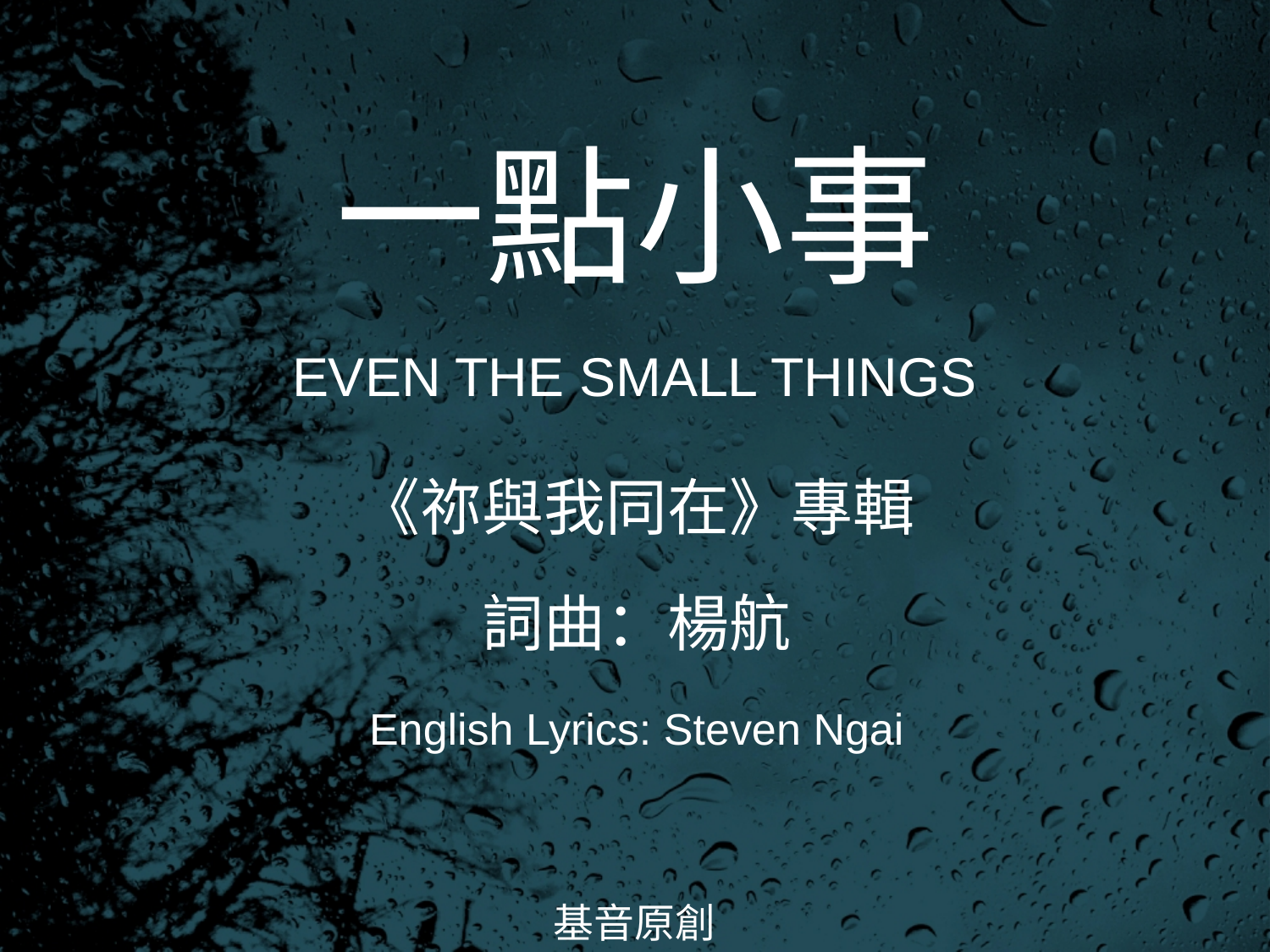

一點小事
EVEN THE SMALL THINGS
# 《祢與我同在》專輯 詞曲：楊航 English Lyrics: Steven Ngai

基音原創